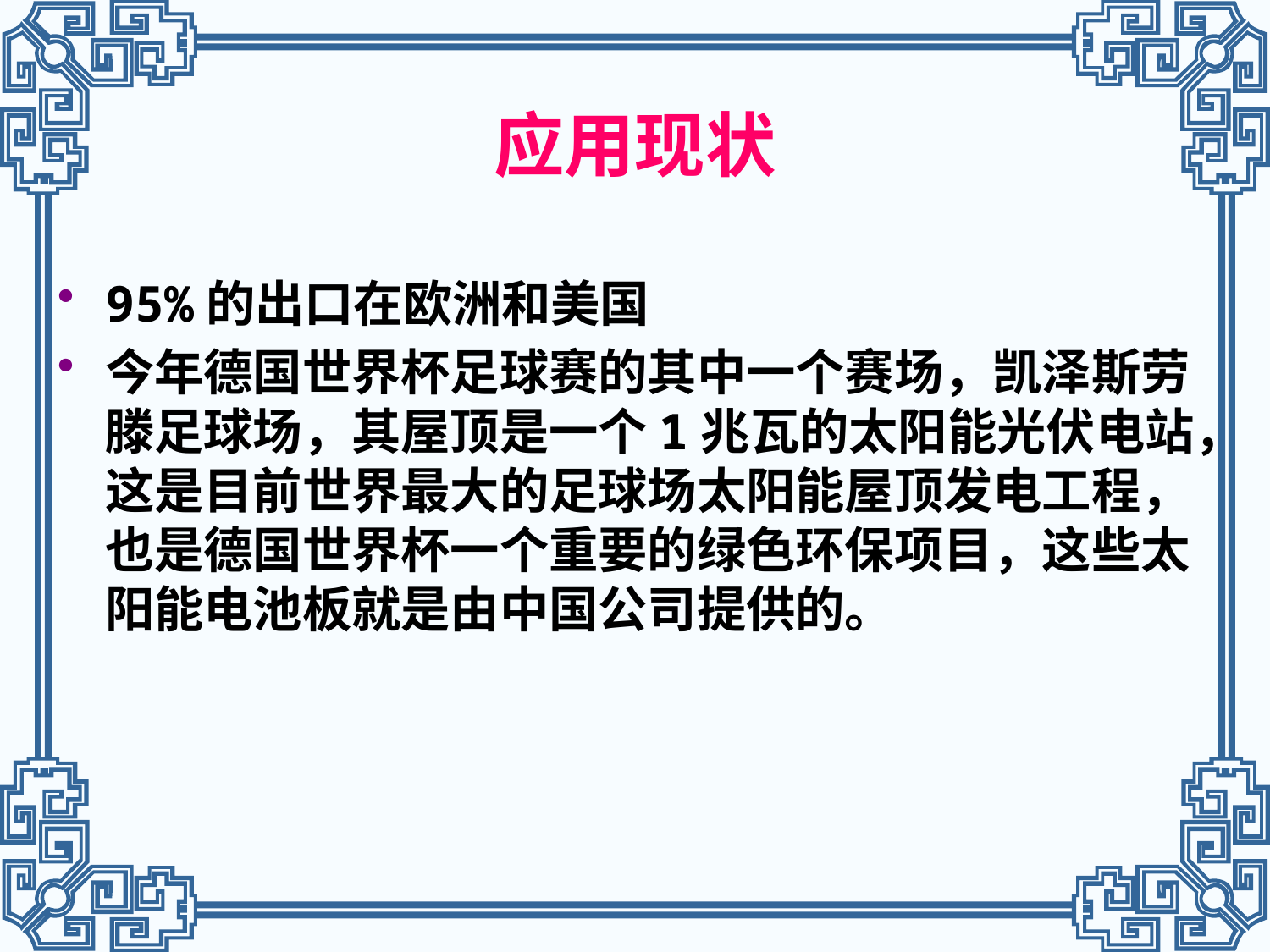

# 应用现状
95%的出口在欧洲和美国
今年德国世界杯足球赛的其中一个赛场，凯泽斯劳滕足球场，其屋顶是一个1兆瓦的太阳能光伏电站，这是目前世界最大的足球场太阳能屋顶发电工程，也是德国世界杯一个重要的绿色环保项目，这些太阳能电池板就是由中国公司提供的。